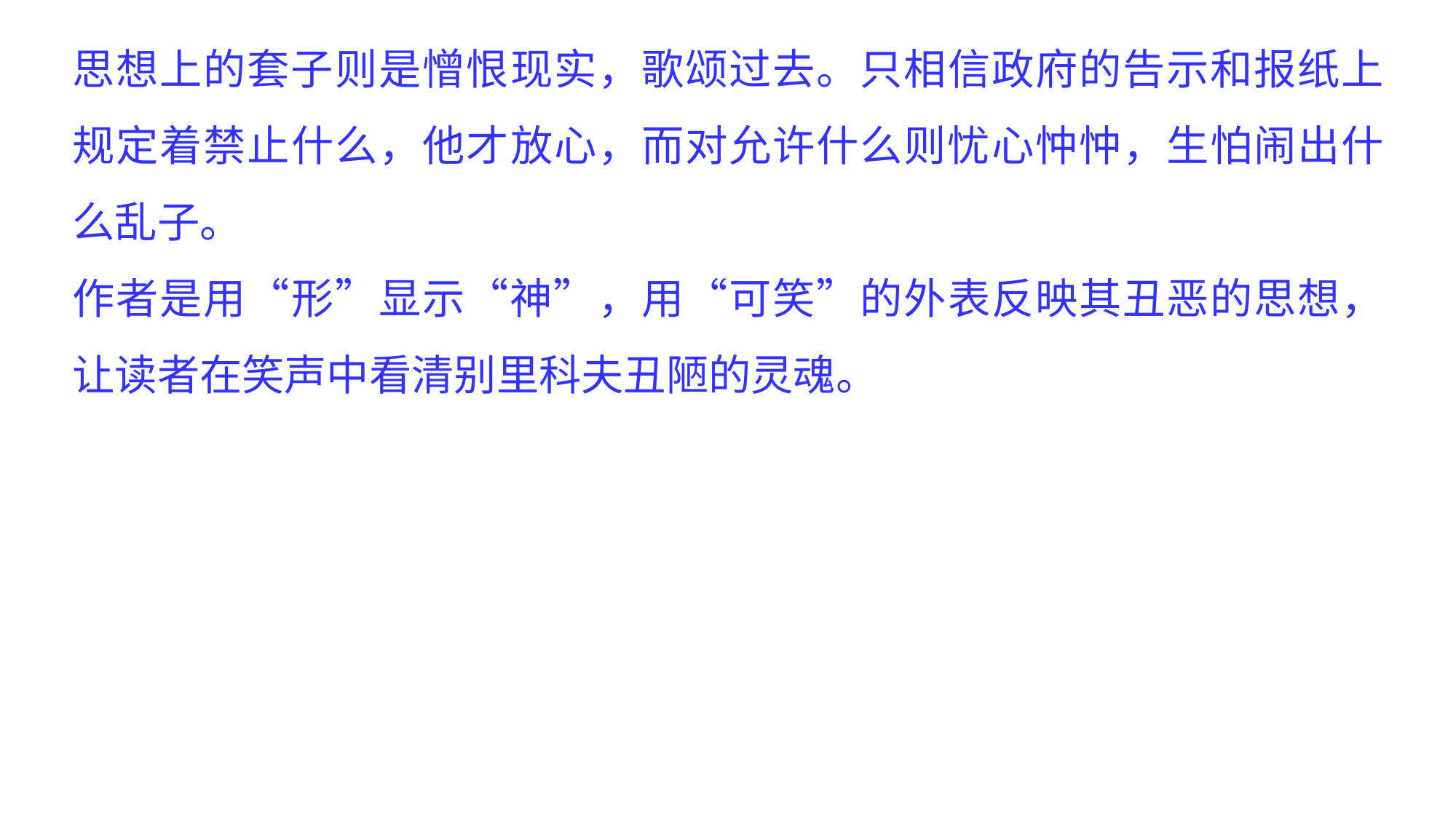

思想上的套子则是憎恨现实，歌颂过去。只相信政府的告示和报纸上规定着禁止什么，他才放心，而对允许什么则忧心忡忡，生怕闹出什么乱子。
作者是用“形”显示“神”，用“可笑”的外表反映其丑恶的思想，让读者在笑声中看清别里科夫丑陋的灵魂。